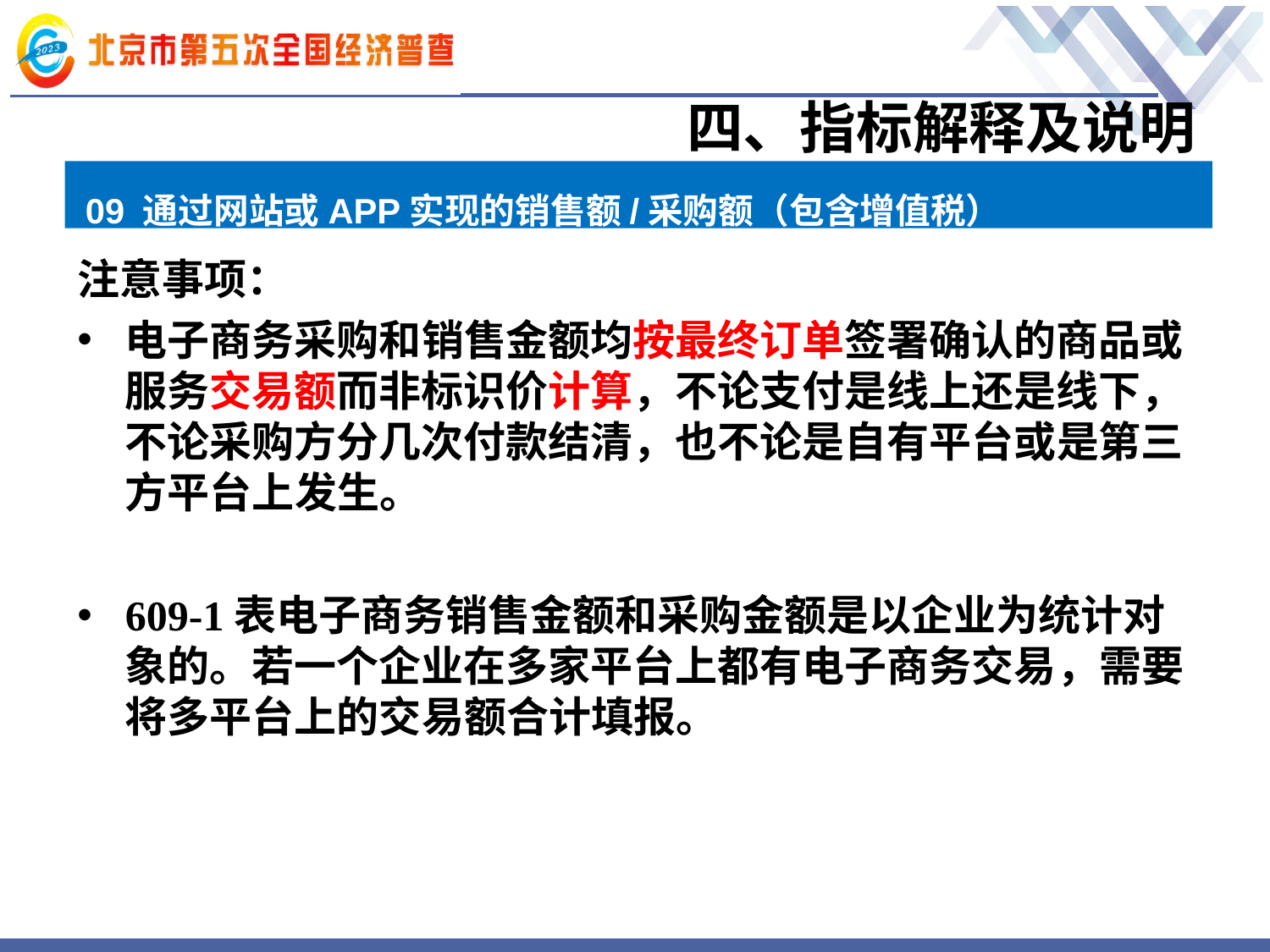

# 四、指标解释及说明
09 通过网站或APP实现的销售额/采购额（包含增值税）
注意事项：
电子商务采购和销售金额均按最终订单签署确认的商品或服务交易额而非标识价计算，不论支付是线上还是线下，不论采购方分几次付款结清，也不论是自有平台或是第三方平台上发生。

609-1表电子商务销售金额和采购金额是以企业为统计对象的。若一个企业在多家平台上都有电子商务交易，需要将多平台上的交易额合计填报。